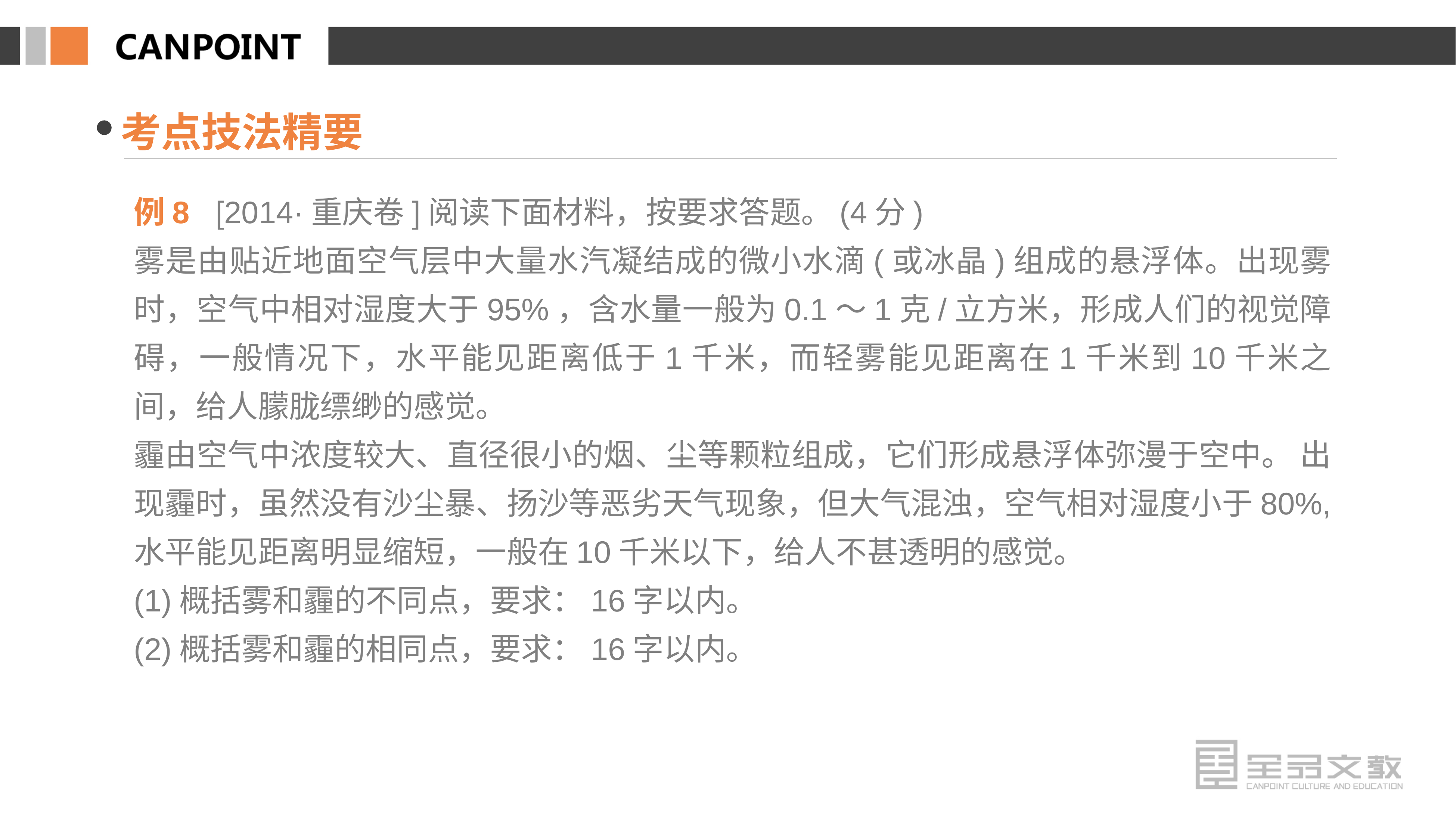

考点技法精要

例8   [2014·重庆卷]阅读下面材料，按要求答题。(4分)
雾是由贴近地面空气层中大量水汽凝结成的微小水滴(或冰晶)组成的悬浮体。出现雾时，空气中相对湿度大于95%，含水量一般为0.1～1克/立方米，形成人们的视觉障碍，一般情况下，水平能见距离低于1千米，而轻雾能见距离在1千米到10千米之间，给人朦胧缥缈的感觉。
霾由空气中浓度较大、直径很小的烟、尘等颗粒组成，它们形成悬浮体弥漫于空中。 出现霾时，虽然没有沙尘暴、扬沙等恶劣天气现象，但大气混浊，空气相对湿度小于80%, 水平能见距离明显缩短，一般在10千米以下，给人不甚透明的感觉。
(1)概括雾和霾的不同点，要求：16字以内。
(2)概括雾和霾的相同点，要求：16字以内。